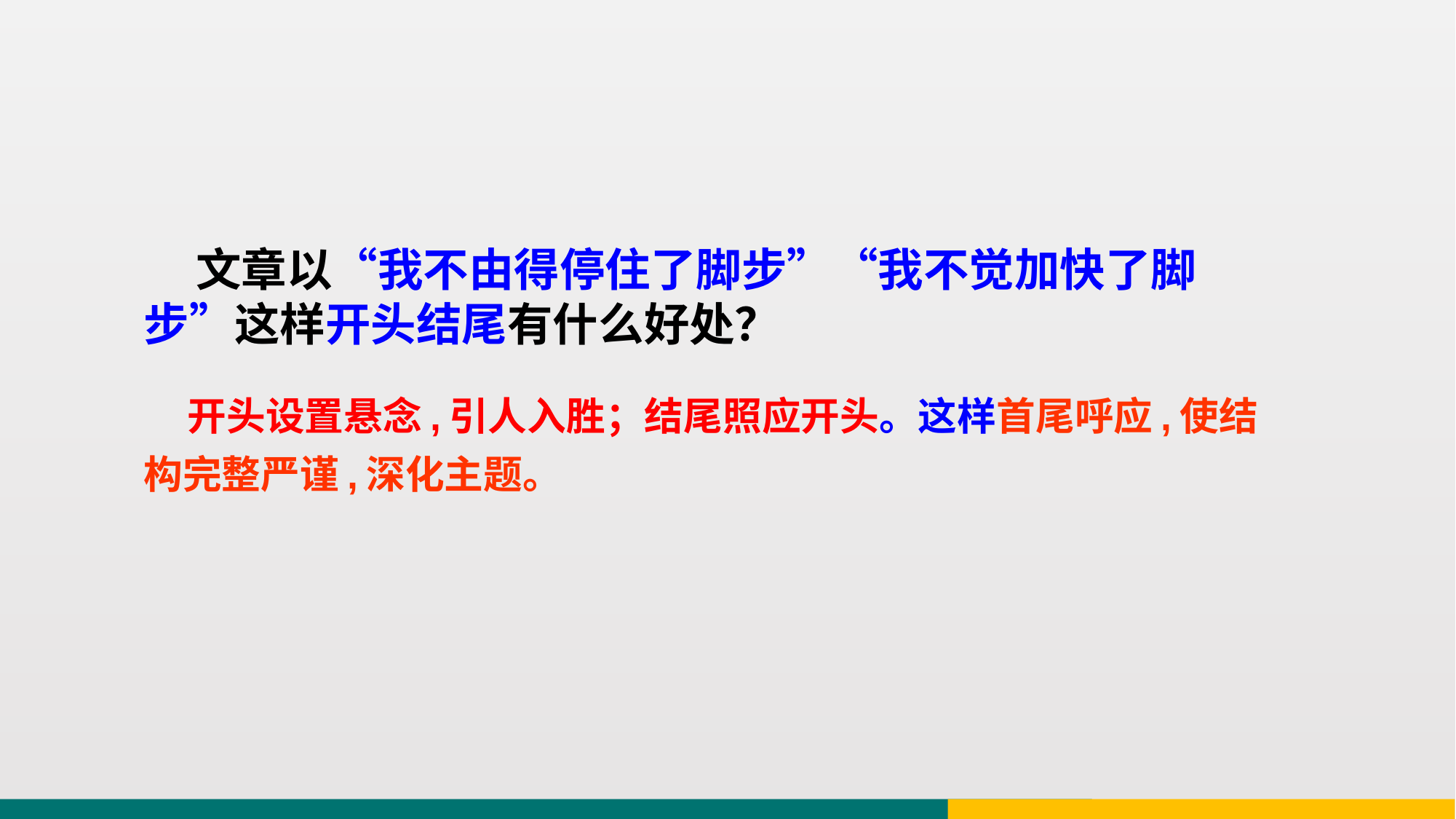

文章以“我不由得停住了脚步”“我不觉加快了脚步”这样开头结尾有什么好处？
    开头设置悬念,引人入胜；结尾照应开头。这样首尾呼应,使结构完整严谨,深化主题。